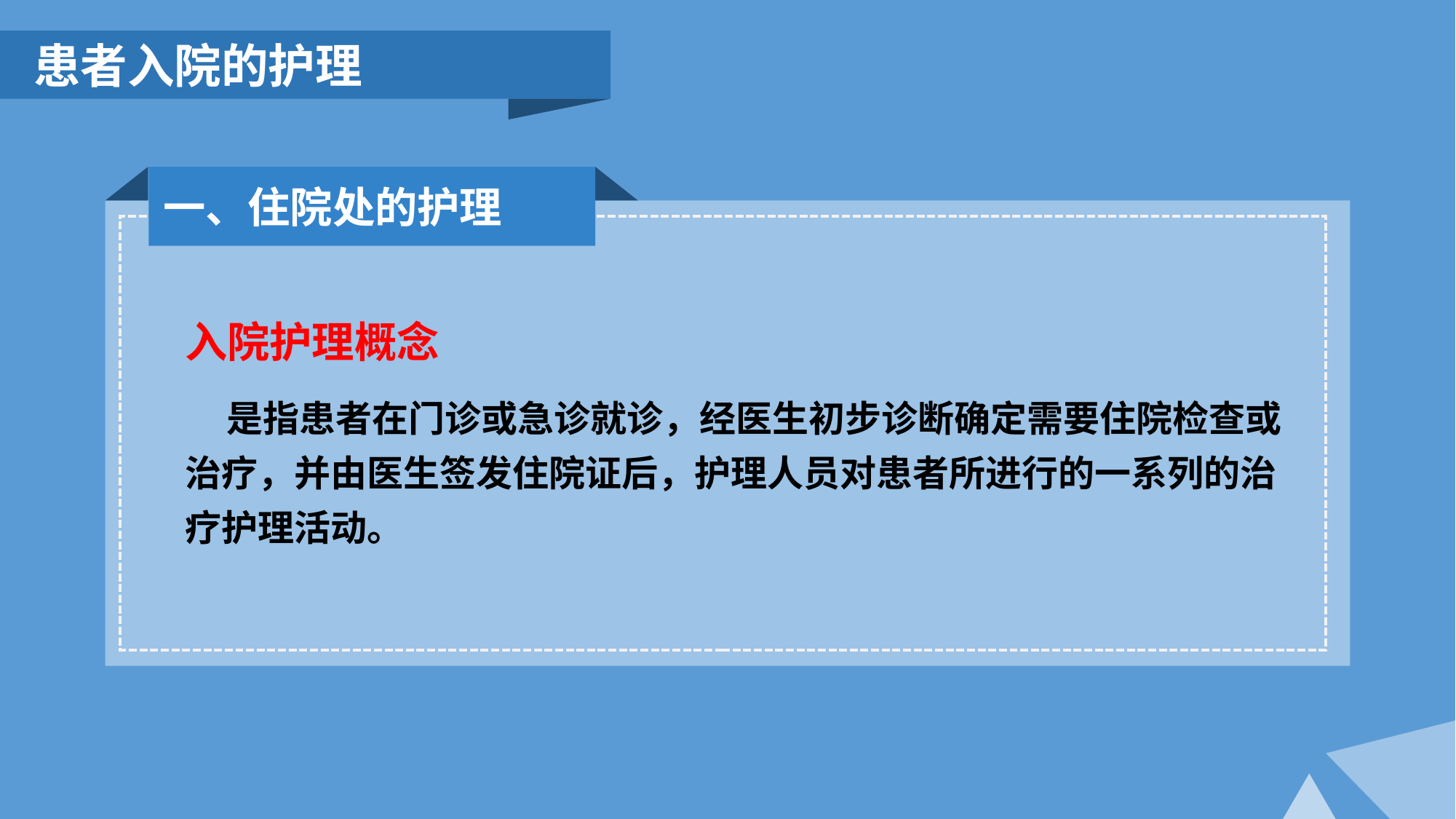

患者入院的护理

一、住院处的护理

入院护理概念
    是指患者在门诊或急诊就诊，经医生初步诊断确定需要住院检查或治疗，并由医生签发住院证后，护理人员对患者所进行的一系列的治疗护理活动。